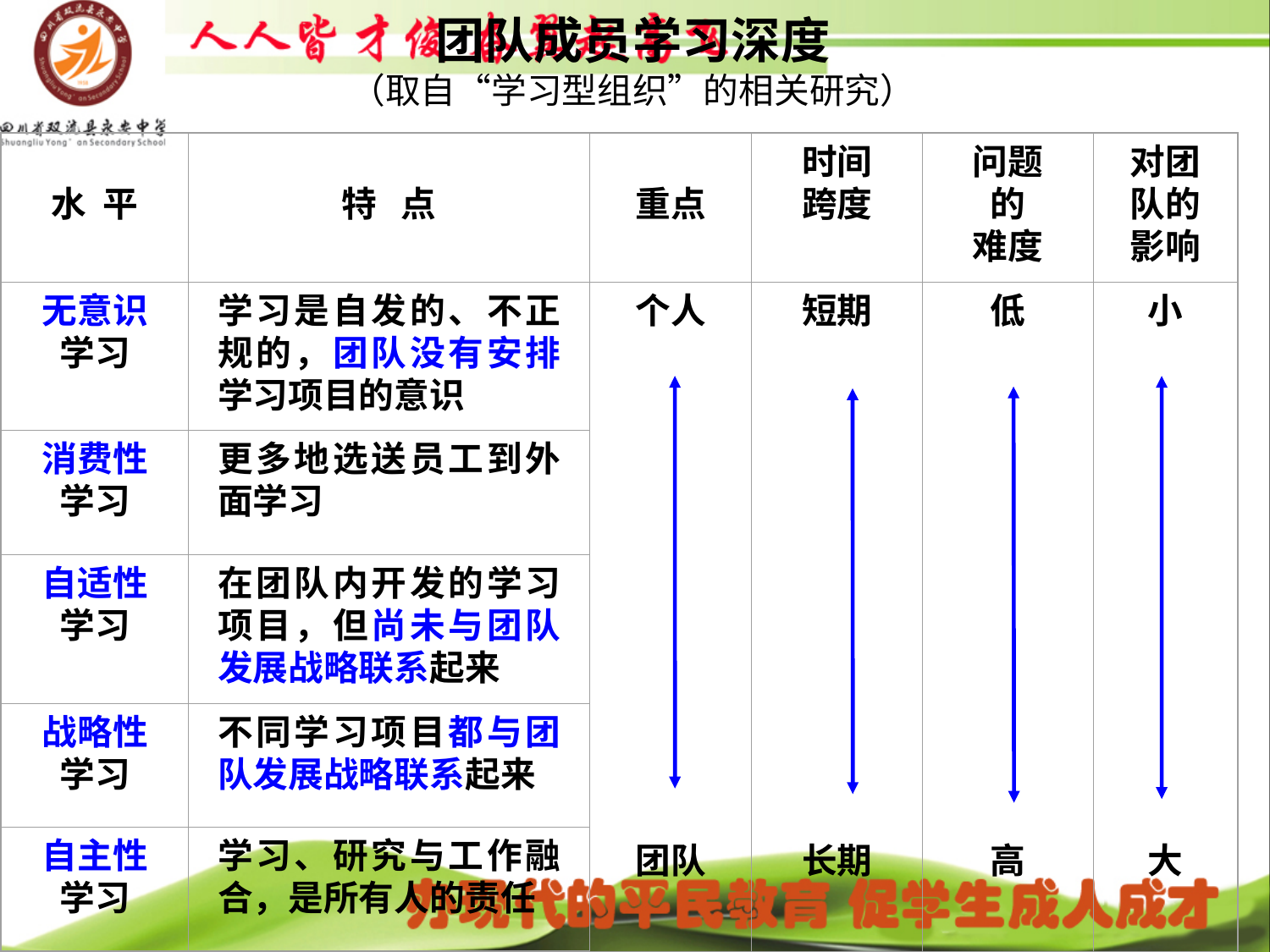

# 团队成员学习深度 （取自“学习型组织”的相关研究）

水  平

特   点

重点

时间
跨度

问题
的
难度

对团队的
影响

无意识
学习

学习是自发的、不正规的，团队没有安排学习项目的意识

个人

团队

短期

长期

低

高

小

大

消费性
学习

更多地选送员工到外面学习

自适性
学习

在团队内开发的学习项目，但尚未与团队发展战略联系起来

战略性
学习

不同学习项目都与团队发展战略联系起来

自主性
学习

学习、研究与工作融合，是所有人的责任